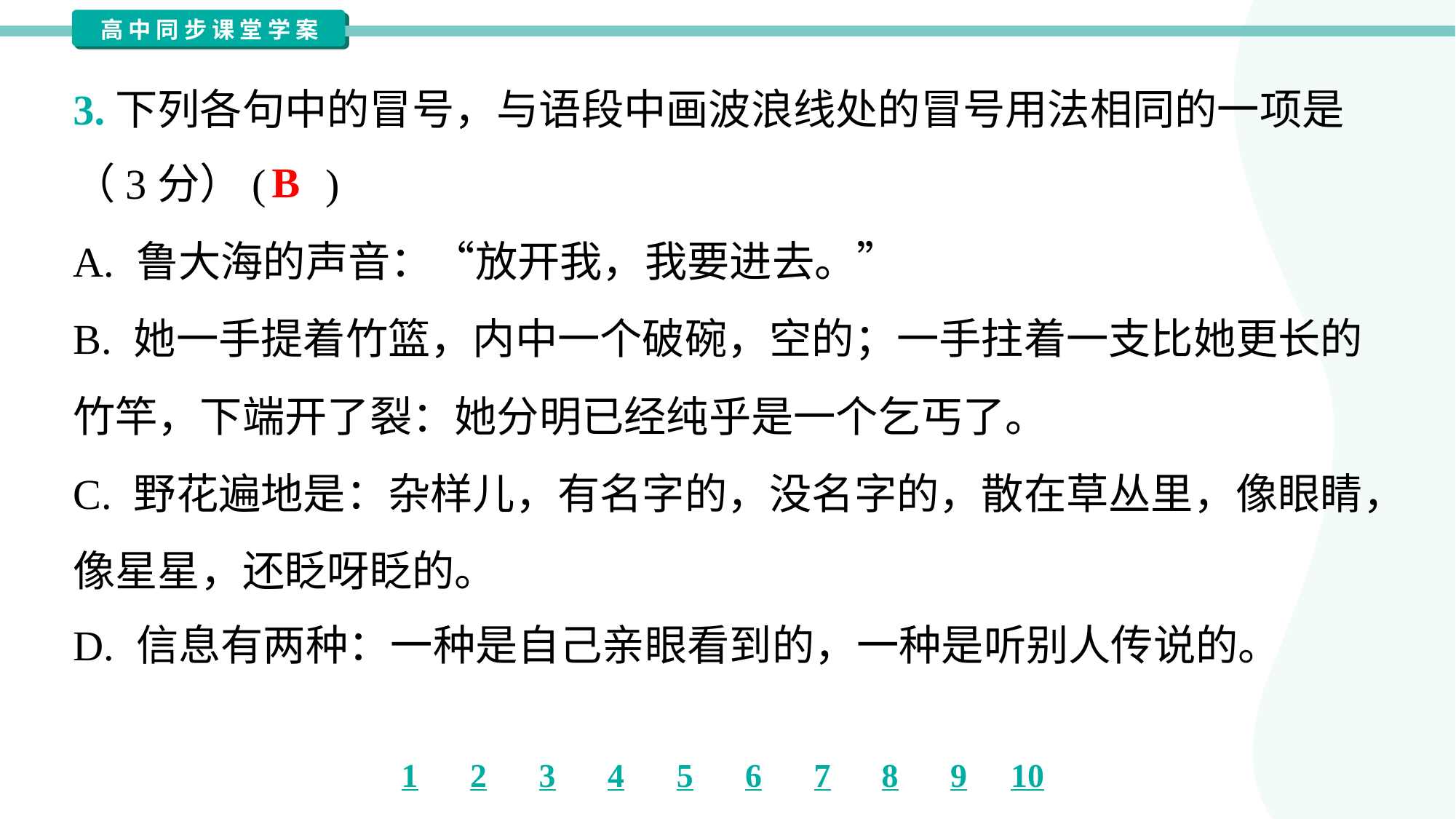

3.下列各句中的冒号，与语段中画波浪线处的冒号用法相同的一项是
（3分）(     )
B
A. 鲁大海的声音：“放开我，我要进去。”
B. 她一手提着竹篮，内中一个破碗，空的；一手拄着一支比她更长的
竹竿，下端开了裂：她分明已经纯乎是一个乞丐了。
C. 野花遍地是：杂样儿，有名字的，没名字的，散在草丛里，像眼睛，
像星星，还眨呀眨的。
D. 信息有两种：一种是自己亲眼看到的，一种是听别人传说的。